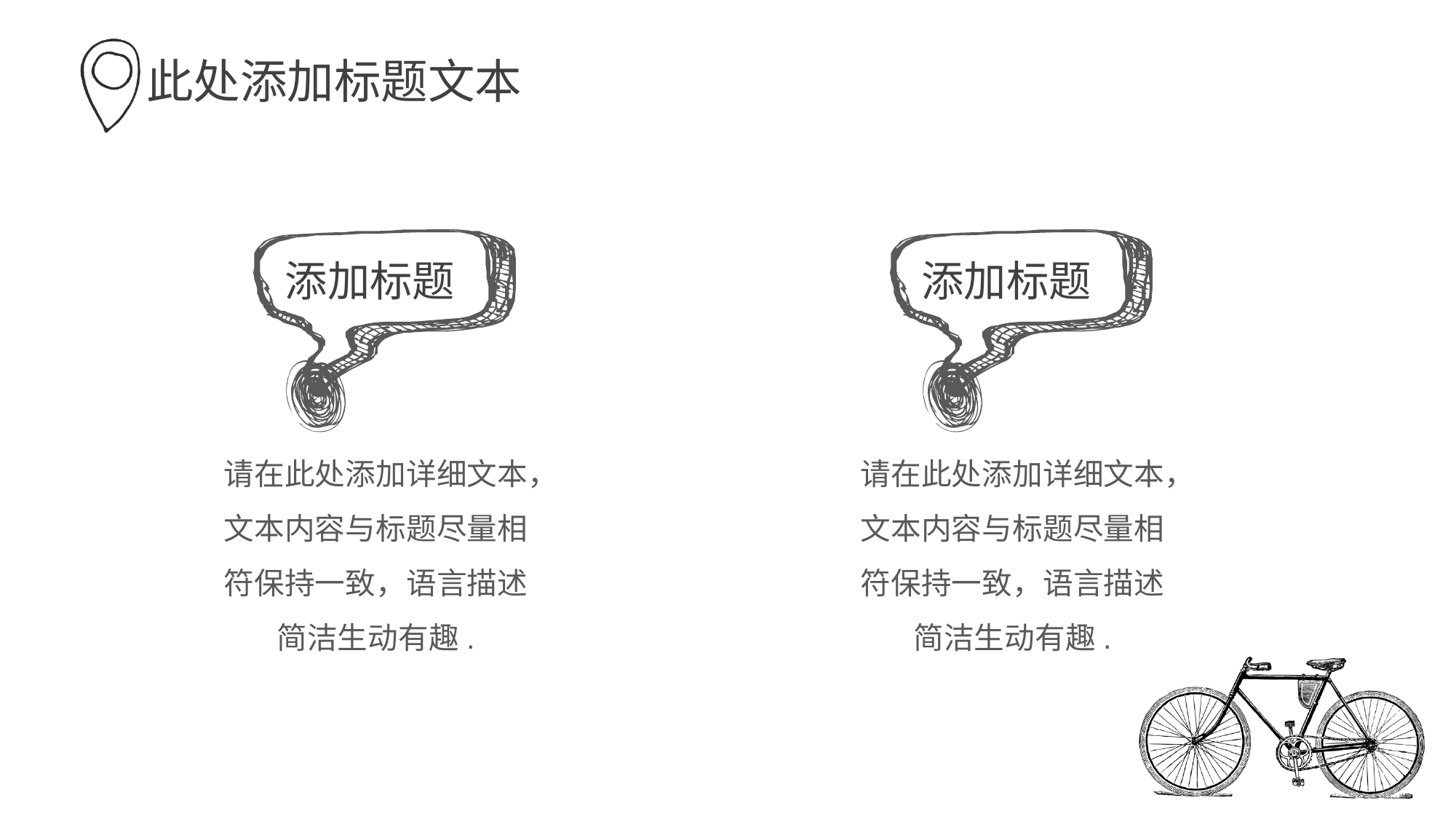

此处添加标题文本

添加标题

添加标题
请在此处添加详细文本，文本内容与标题尽量相符保持一致，语言描述简洁生动有趣.
请在此处添加详细文本，文本内容与标题尽量相符保持一致，语言描述简洁生动有趣.